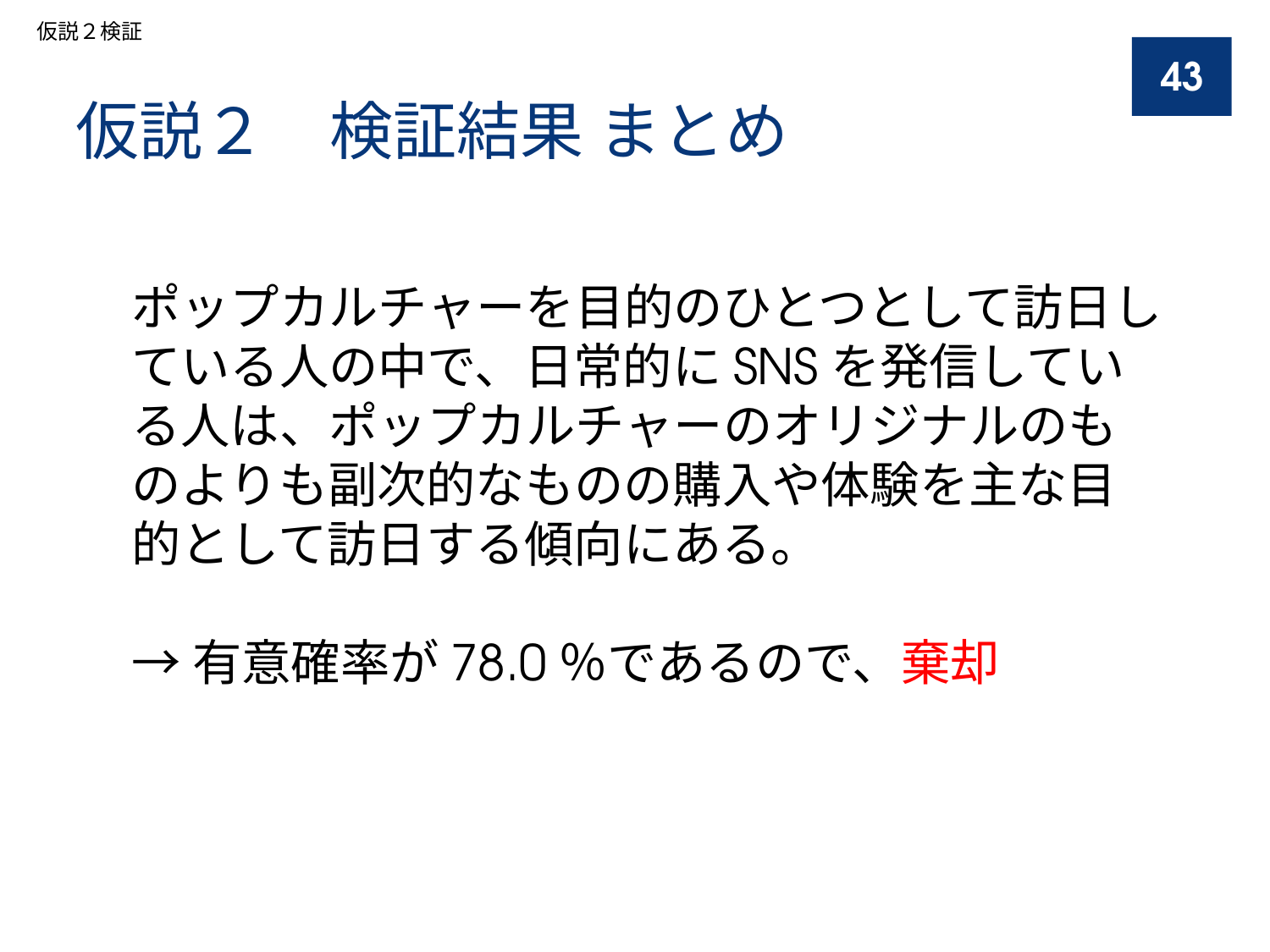

仮説２検証
43
仮説２　検証結果 まとめ
ポップカルチャーを目的のひとつとして訪日している人の中で、日常的にSNSを発信している人は、ポップカルチャーのオリジナルのものよりも副次的なものの購入や体験を主な目的として訪日する傾向にある。

→有意確率が78.0％であるので、棄却